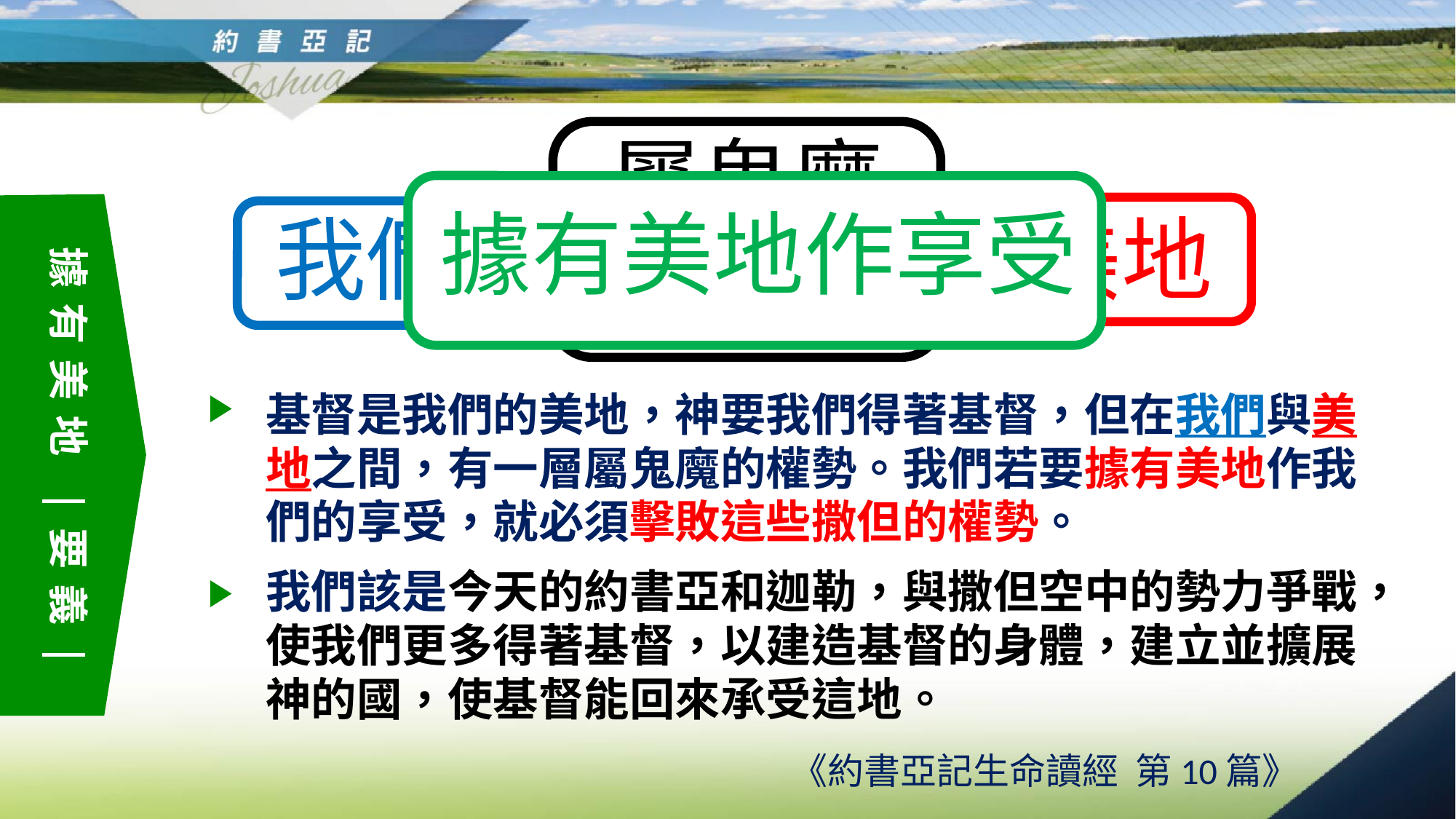

屬鬼魔
的勢力

據有美地作享受

我們

美地

據有美地　要義
基督是我們的美地，神要我們得著基督，但在我們與美地之間，有一層屬鬼魔的權勢。我們若要據有美地作我們的享受，就必須擊敗這些撒但的權勢。

我們該是今天的約書亞和迦勒，與撒但空中的勢力爭戰，使我們更多得著基督，以建造基督的身體，建立並擴展神的國，使基督能回來承受這地。

《約書亞記生命讀經  第10篇》